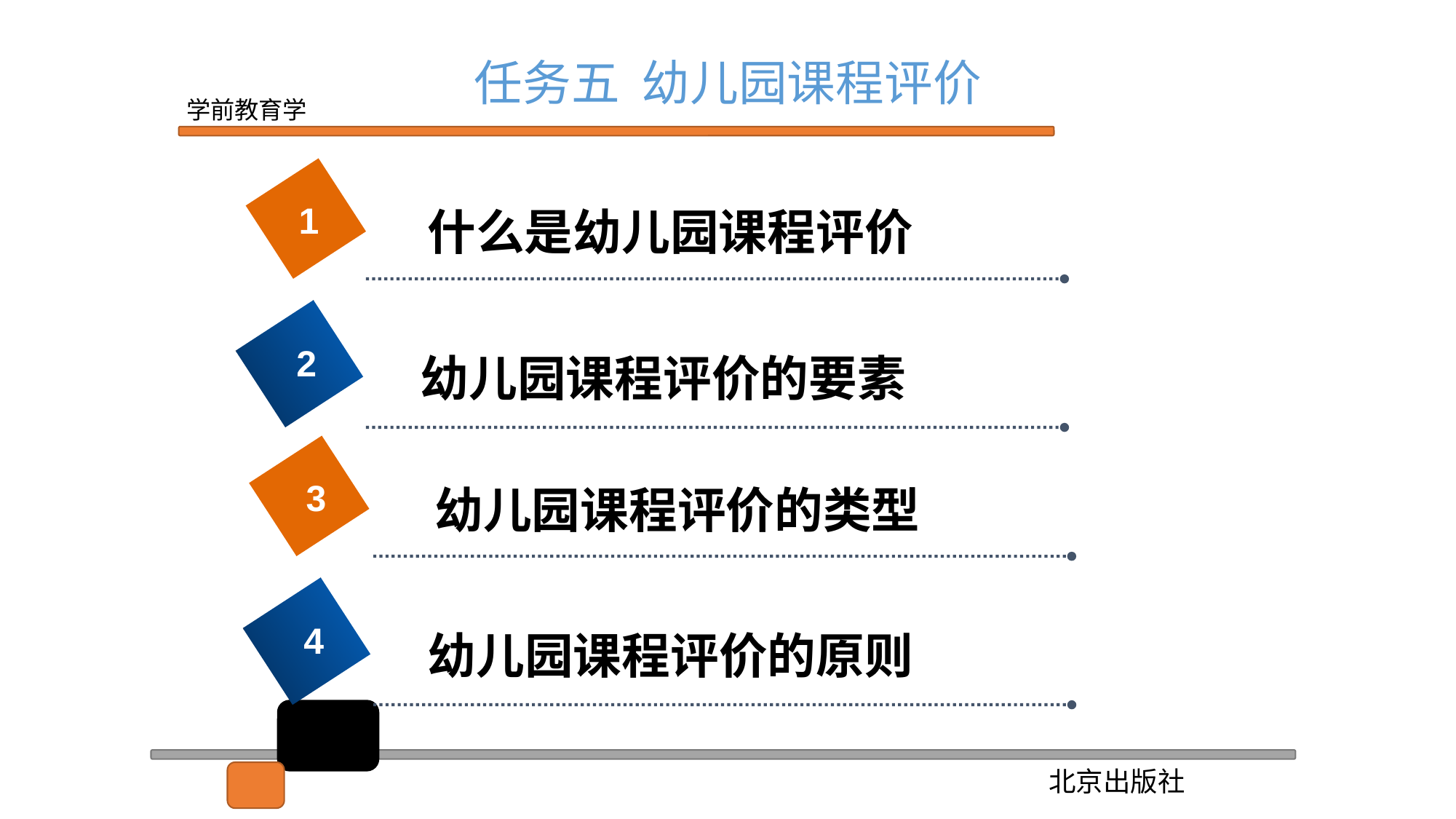

任务五  幼儿园课程评价

1
什么是幼儿园课程评价

2
幼儿园课程评价的要素
2

3
幼儿园课程评价的类型

4
幼儿园课程评价的原则
2